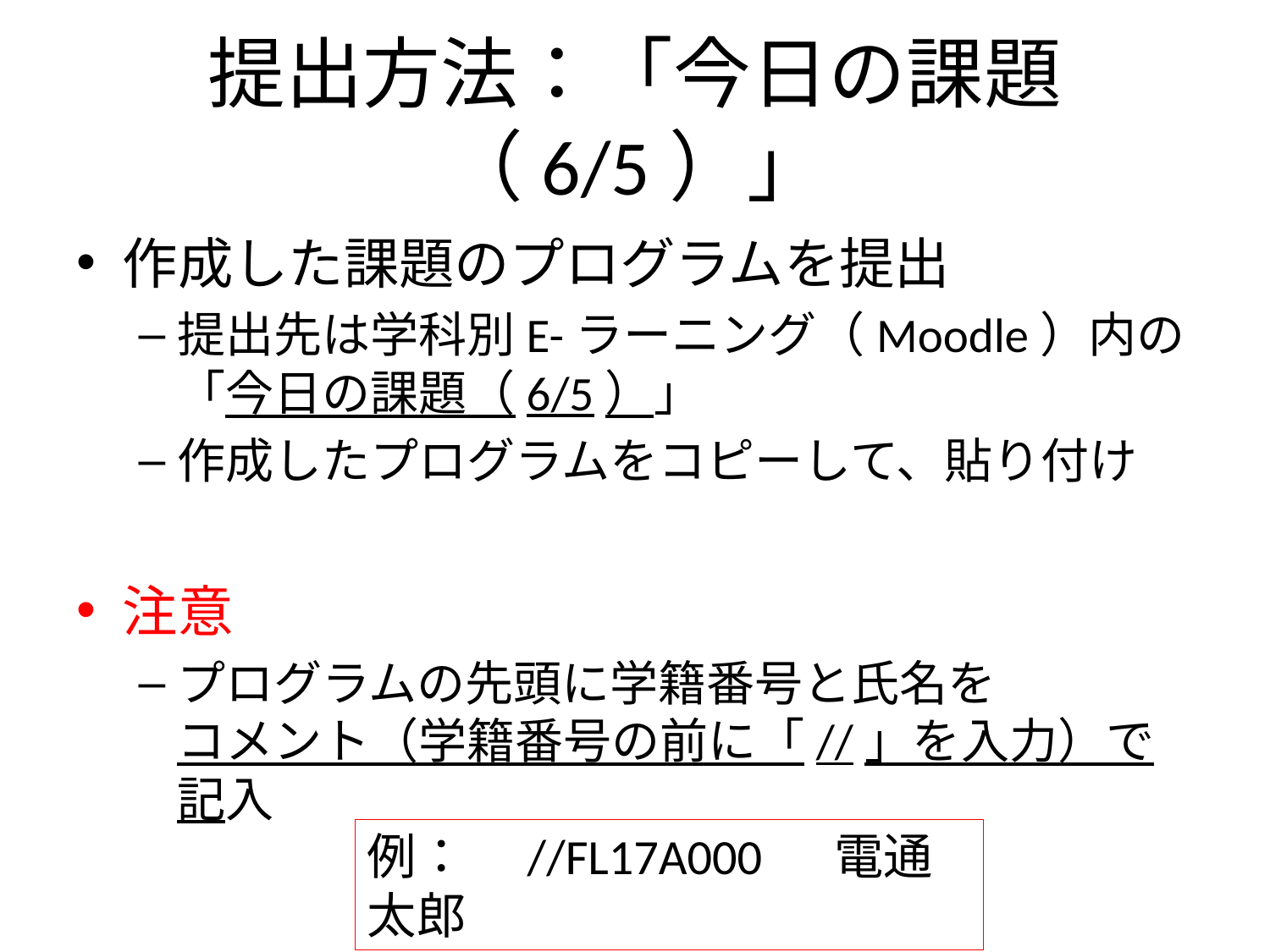

# 提出方法：「今日の課題（6/5）」
作成した課題のプログラムを提出
提出先は学科別E-ラーニング（Moodle）内の
「今日の課題（6/5）」
作成したプログラムをコピーして、貼り付け

注意
プログラムの先頭に学籍番号と氏名を
コメント（学籍番号の前に「//」を入力）で記入
例：　//FL17A000 　電通太郎